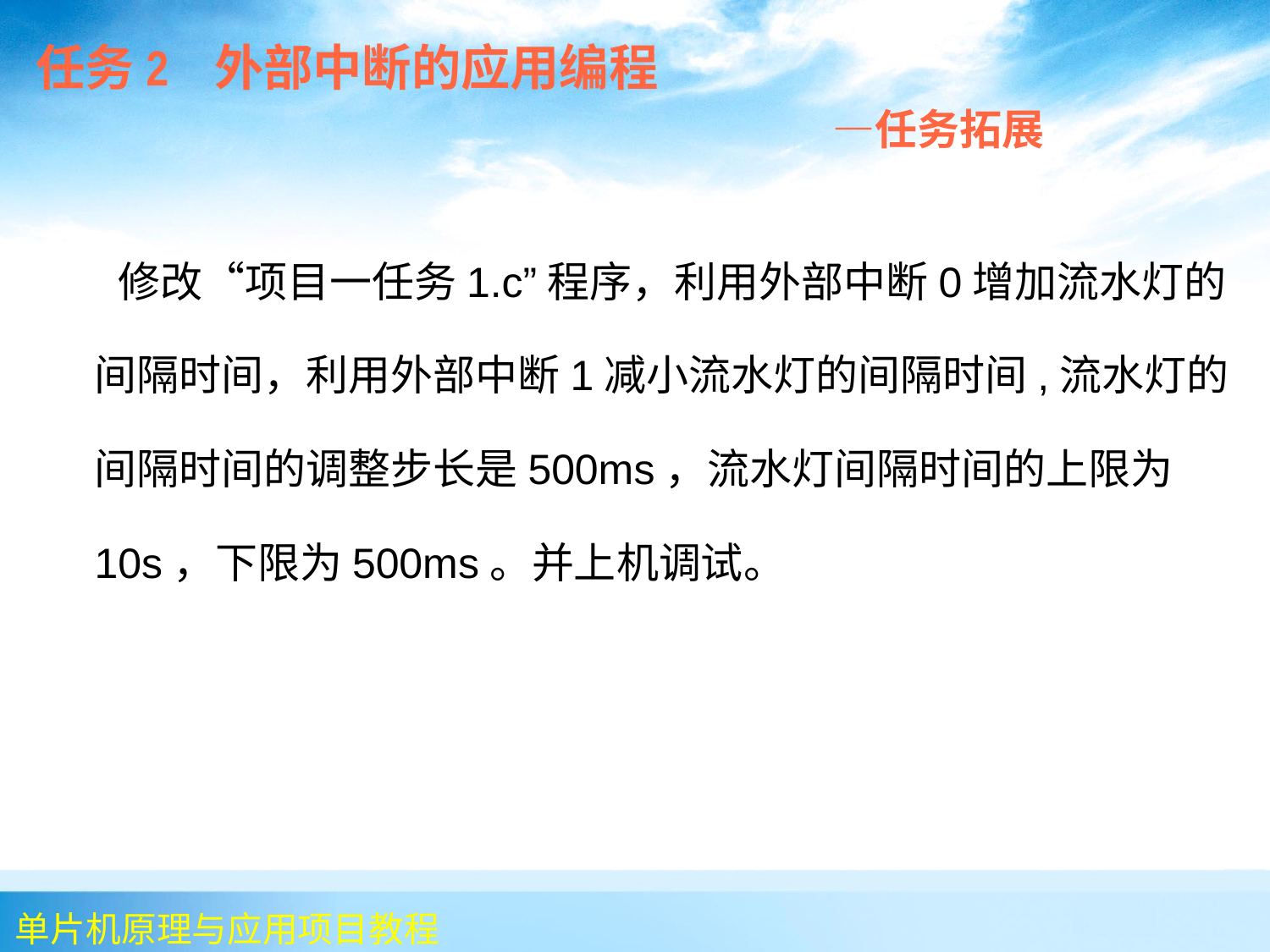

任务2   外部中断的应用编程
                                                                       —任务拓展
       修改“项目一任务1.c”程序，利用外部中断0增加流水灯的间隔时间，利用外部中断1减小流水灯的间隔时间,流水灯的间隔时间的调整步长是500ms，流水灯间隔时间的上限为10s，下限为500ms。并上机调试。